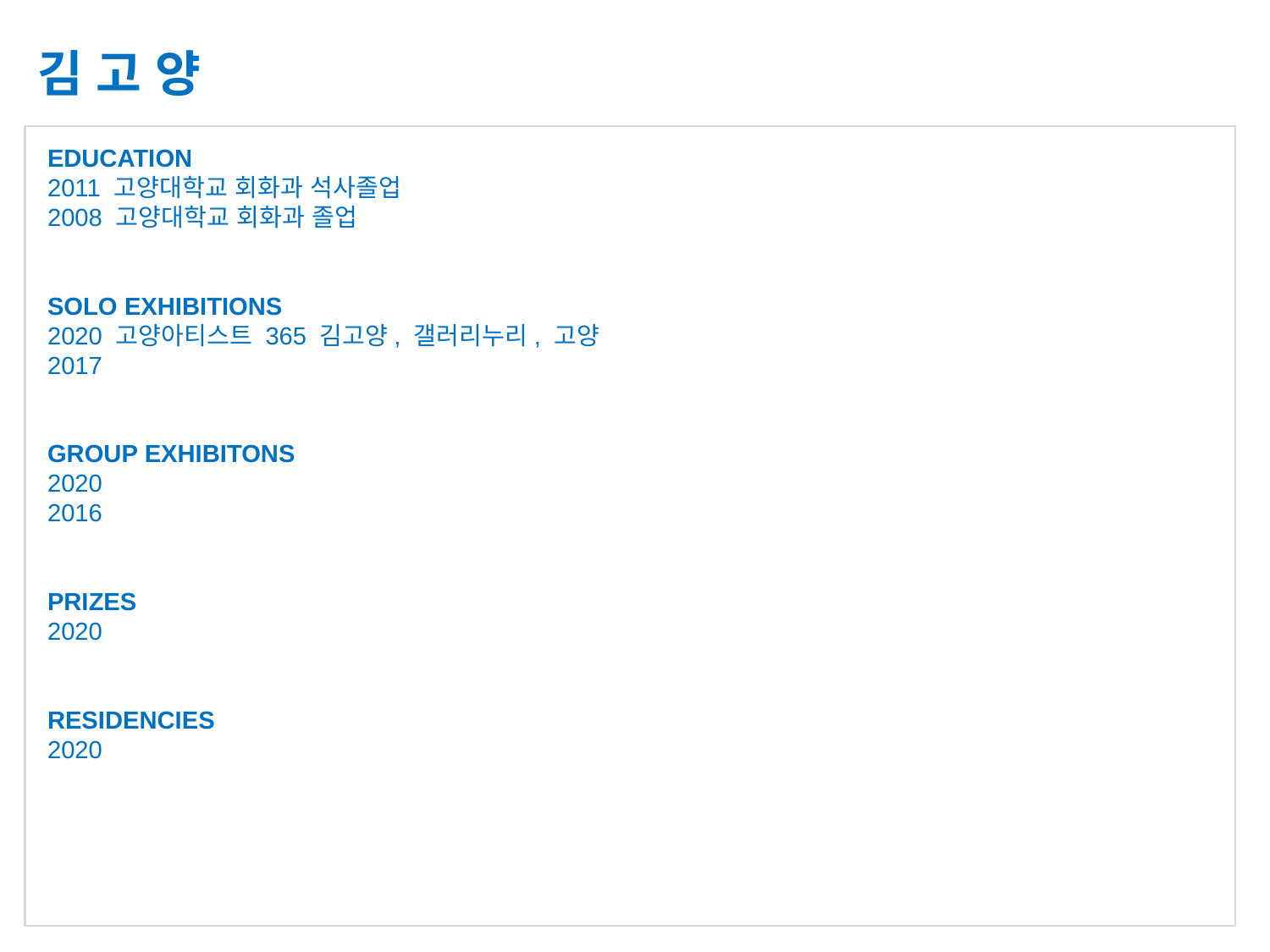

김 고 양

EDUCATION
2011 고양대학교 회화과 석사졸업
2008 고양대학교 회화과 졸업

SOLO EXHIBITIONS
2020 고양아티스트 365 김고양, 갤러리누리, 고양
2017

GROUP EXHIBITONS
2020
2016

PRIZES
2020

RESIDENCIES
2020